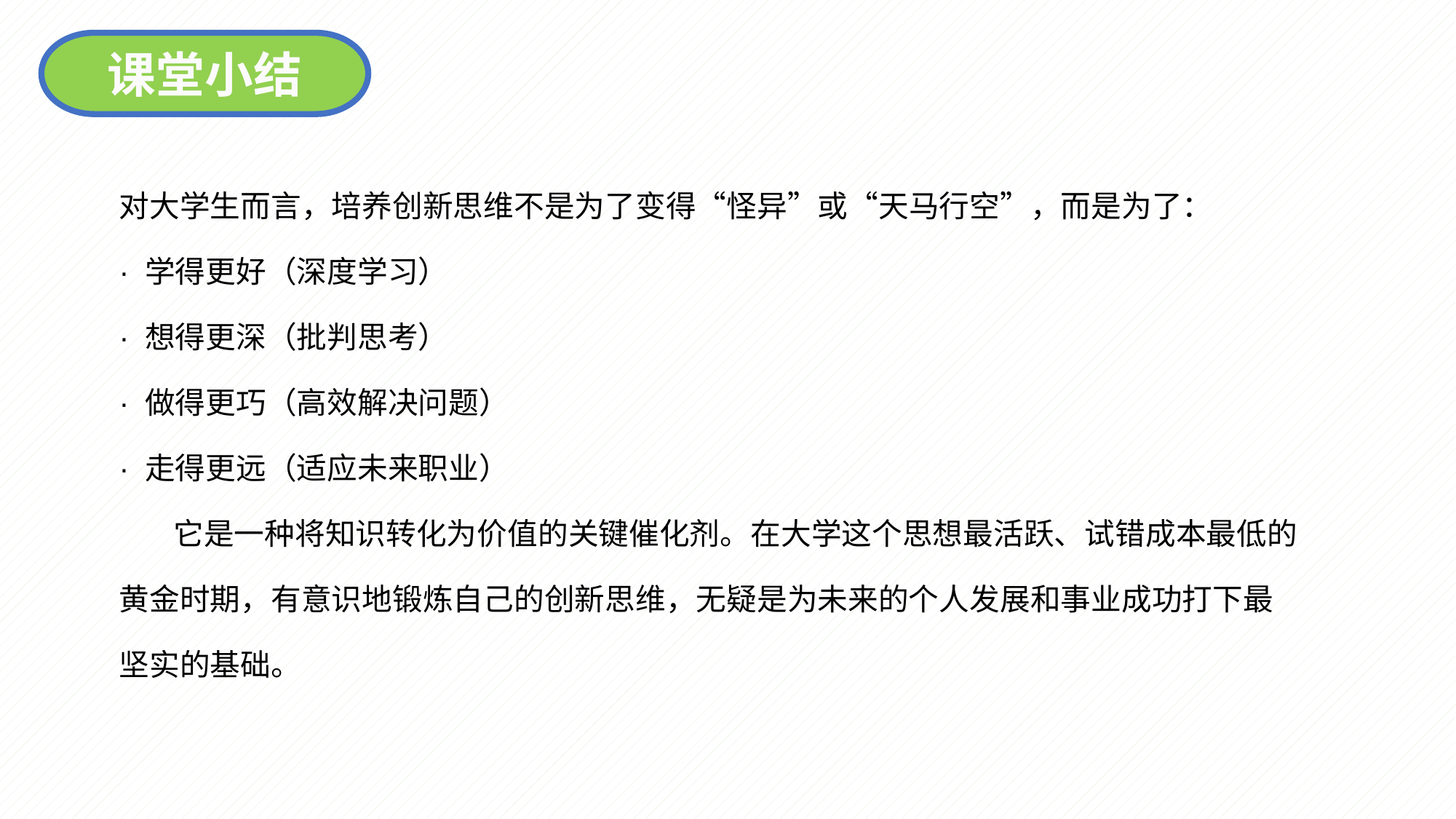

课堂小结
对大学生而言，培养创新思维不是为了变得“怪异”或“天马行空”，而是为了：
· 学得更好（深度学习）
· 想得更深（批判思考）
· 做得更巧（高效解决问题）
· 走得更远（适应未来职业）
       它是一种将知识转化为价值的关键催化剂。在大学这个思想最活跃、试错成本最低的黄金时期，有意识地锻炼自己的创新思维，无疑是为未来的个人发展和事业成功打下最坚实的基础。